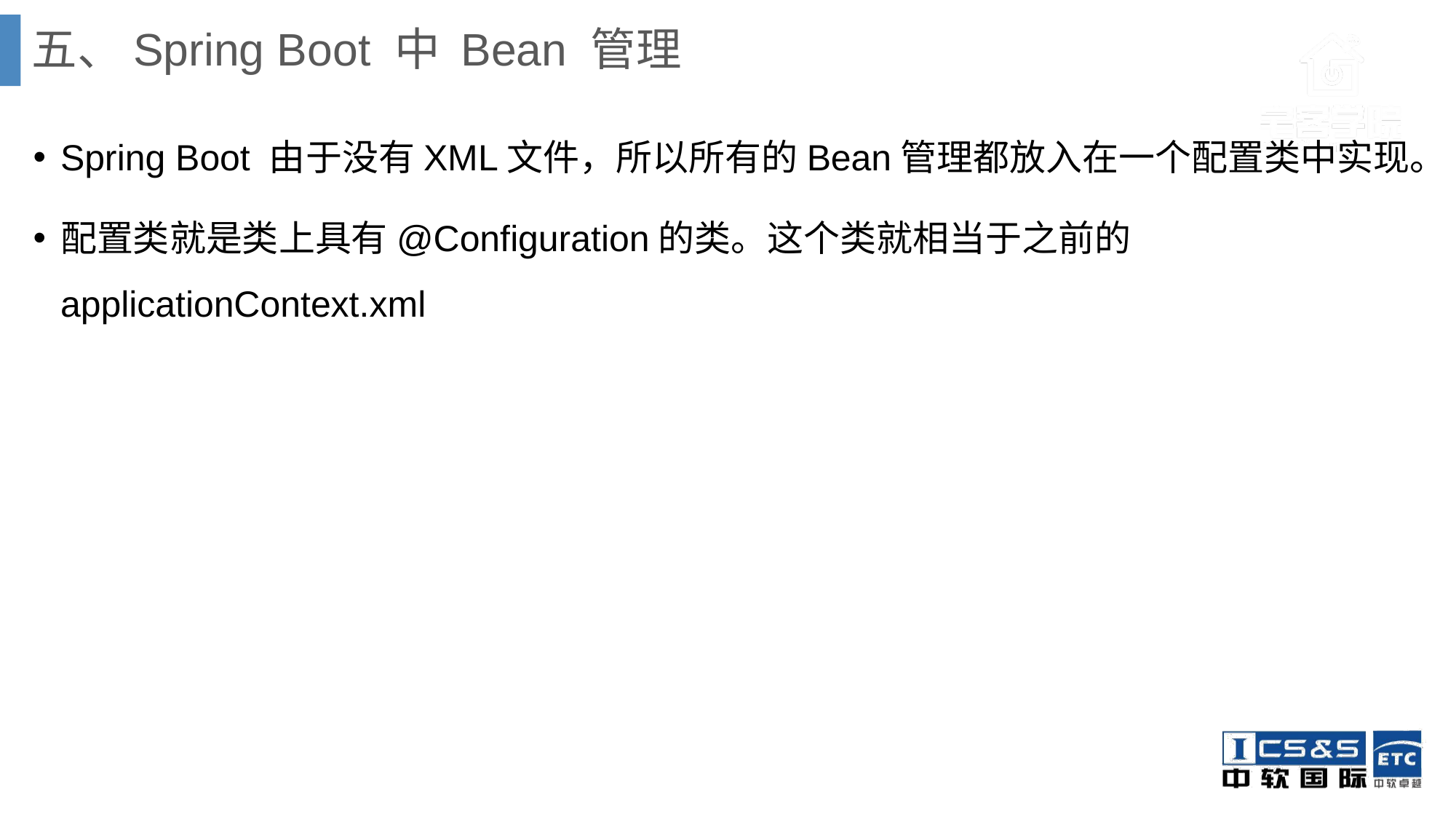

# 五、Spring Boot 中 Bean 管理
Spring Boot 由于没有XML文件，所以所有的Bean管理都放入在一个配置类中实现。
配置类就是类上具有@Configuration的类。这个类就相当于之前的applicationContext.xml